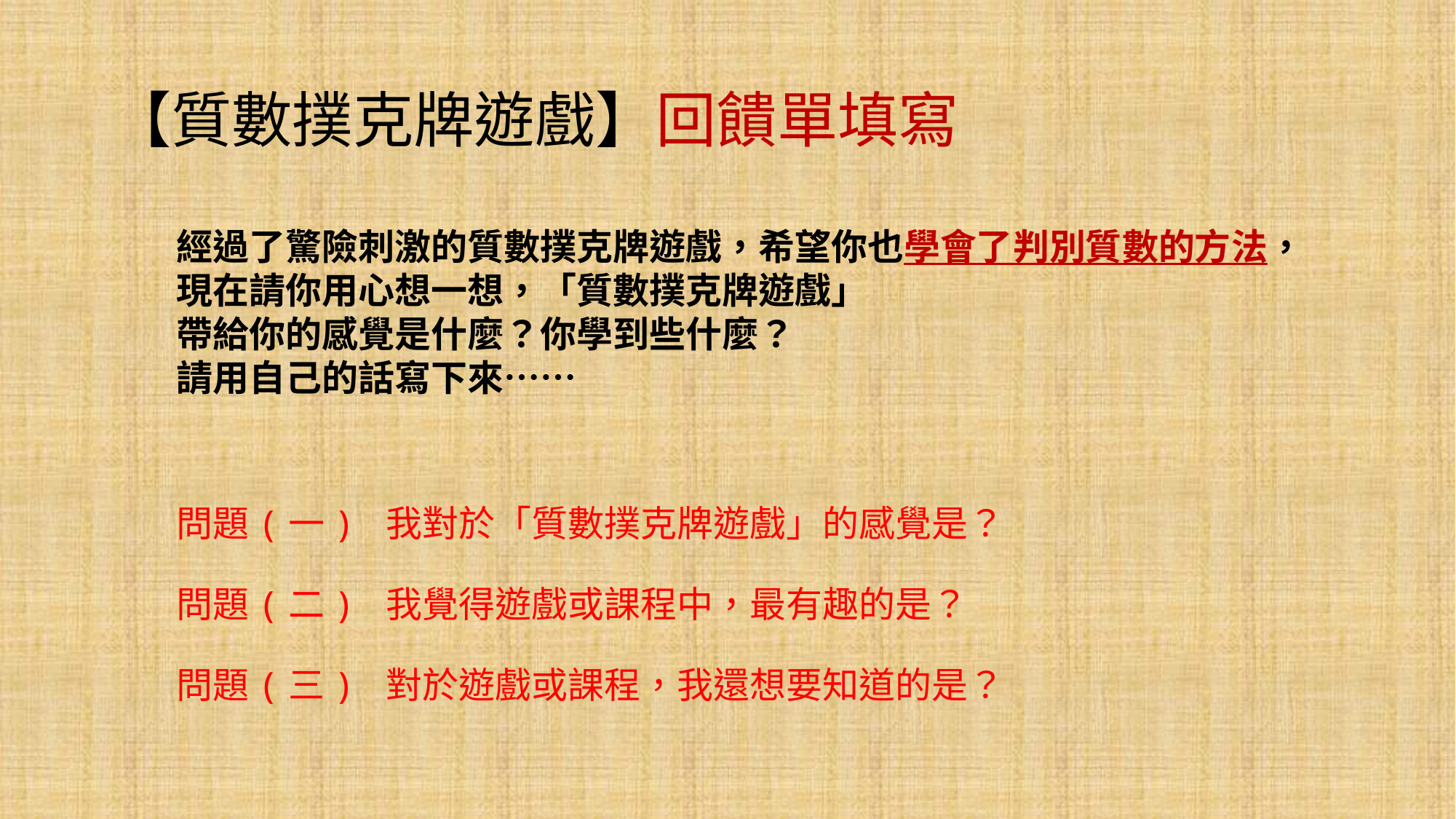

# 【質數撲克牌遊戲】回饋單填寫
經過了驚險刺激的質數撲克牌遊戲，希望你也學會了判別質數的方法，
現在請你用心想一想，「質數撲克牌遊戲」
帶給你的感覺是什麼？你學到些什麼？
請用自己的話寫下來……

問題(一) 我對於「質數撲克牌遊戲」的感覺是？
問題(二) 我覺得遊戲或課程中，最有趣的是？
問題(三) 對於遊戲或課程，我還想要知道的是？